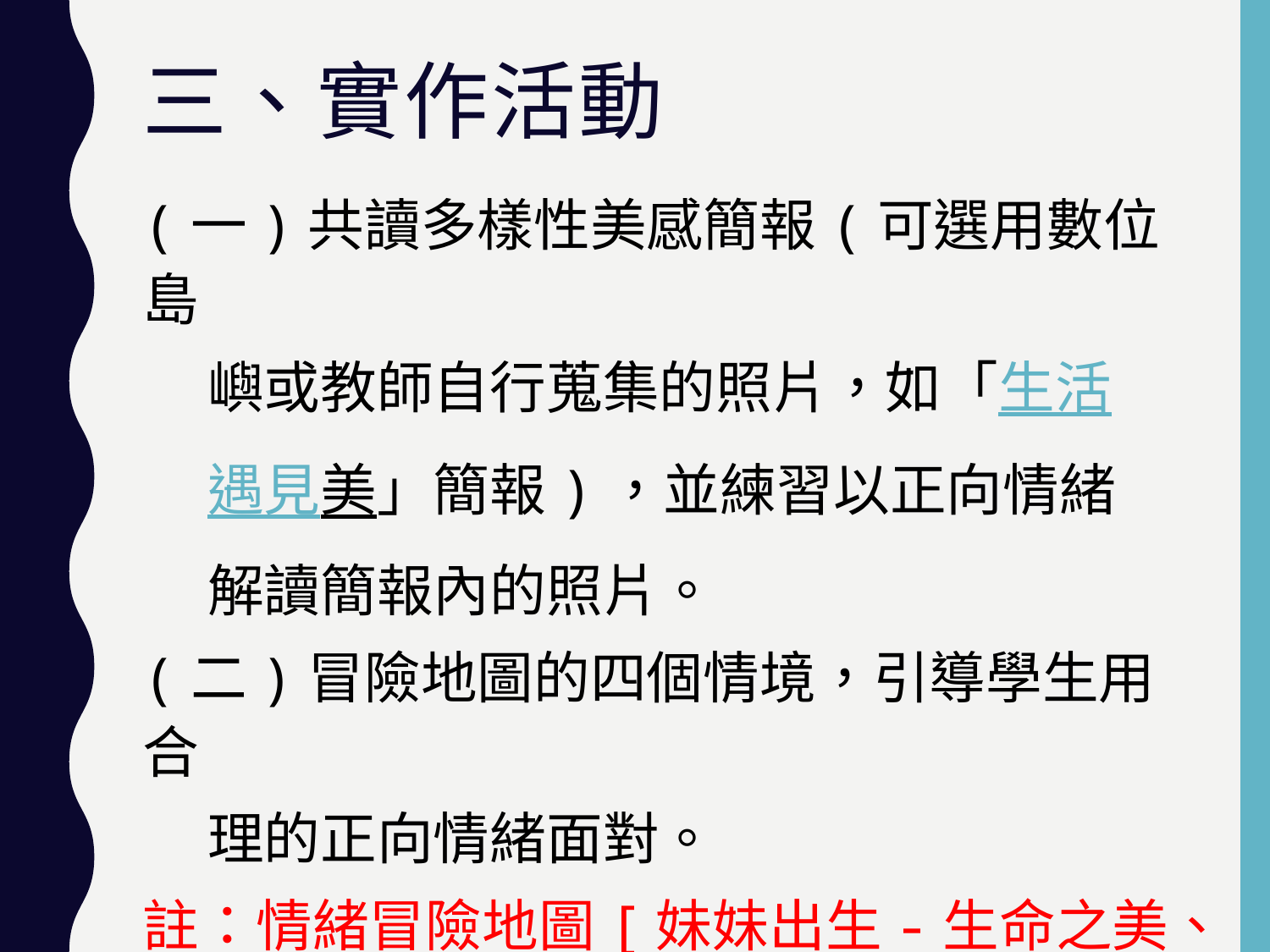

# 三、實作活動
(一)共讀多樣性美感簡報(可選用數位島
    嶼或教師自行蒐集的照片，如「生活
    遇見美」簡報)，並練習以正向情緒
    解讀簡報內的照片。
(二)冒險地圖的四個情境，引導學生用合
    理的正向情緒面對。
註：情緒冒險地圖[妹妹出生-生命之美、打掃-生活之美、協助同學的-共好、豐收的果農-生涯之美]